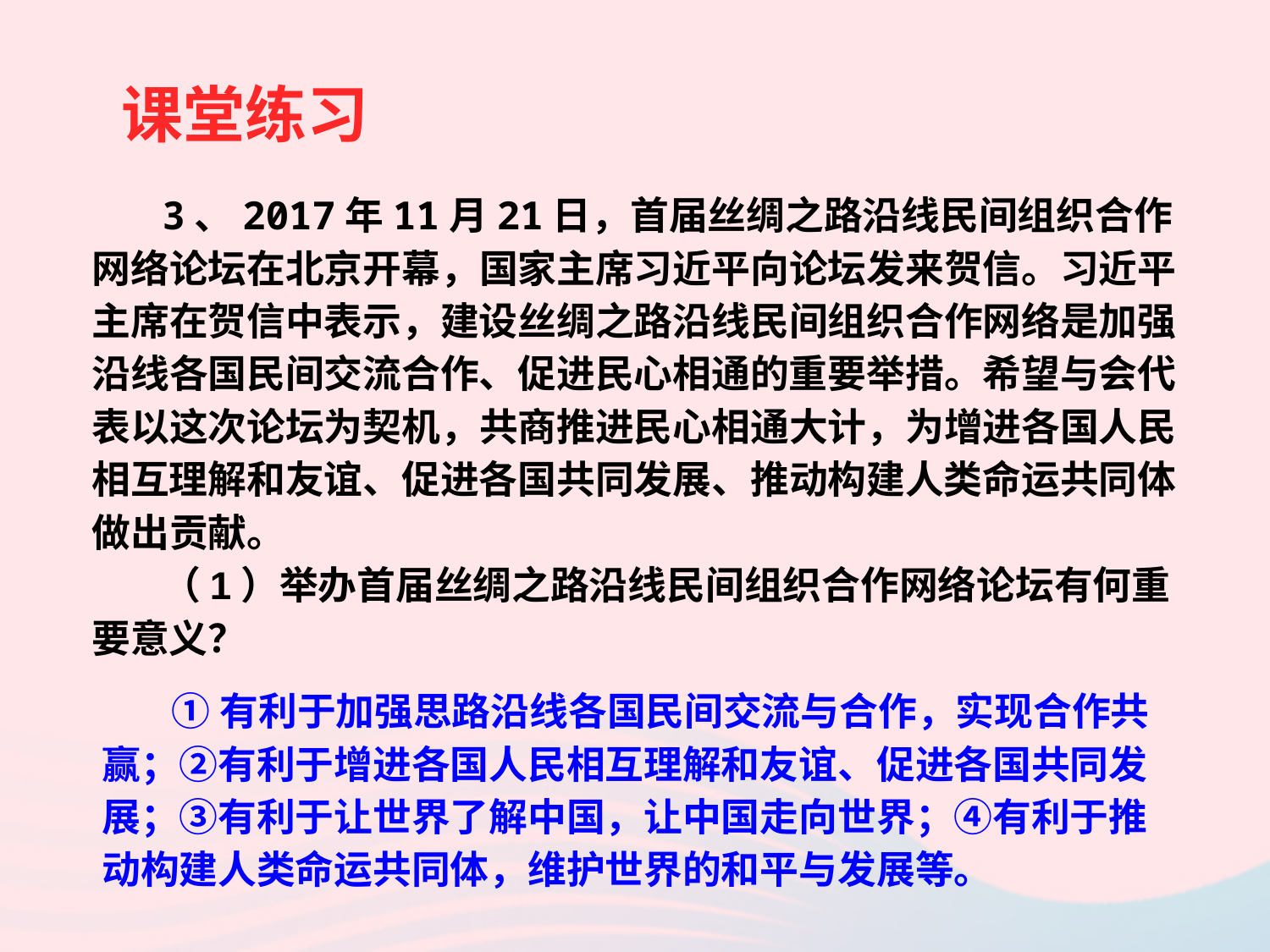

课堂练习
3、2017年11月21日，首届丝绸之路沿线民间组织合作网络论坛在北京开幕，国家主席习近平向论坛发来贺信。习近平主席在贺信中表示，建设丝绸之路沿线民间组织合作网络是加强沿线各国民间交流合作、促进民心相通的重要举措。希望与会代表以这次论坛为契机，共商推进民心相通大计，为增进各国人民相互理解和友谊、促进各国共同发展、推动构建人类命运共同体做出贡献。
（1）举办首届丝绸之路沿线民间组织合作网络论坛有何重要意义？
①有利于加强思路沿线各国民间交流与合作，实现合作共赢；②有利于增进各国人民相互理解和友谊、促进各国共同发展；③有利于让世界了解中国，让中国走向世界；④有利于推动构建人类命运共同体，维护世界的和平与发展等。